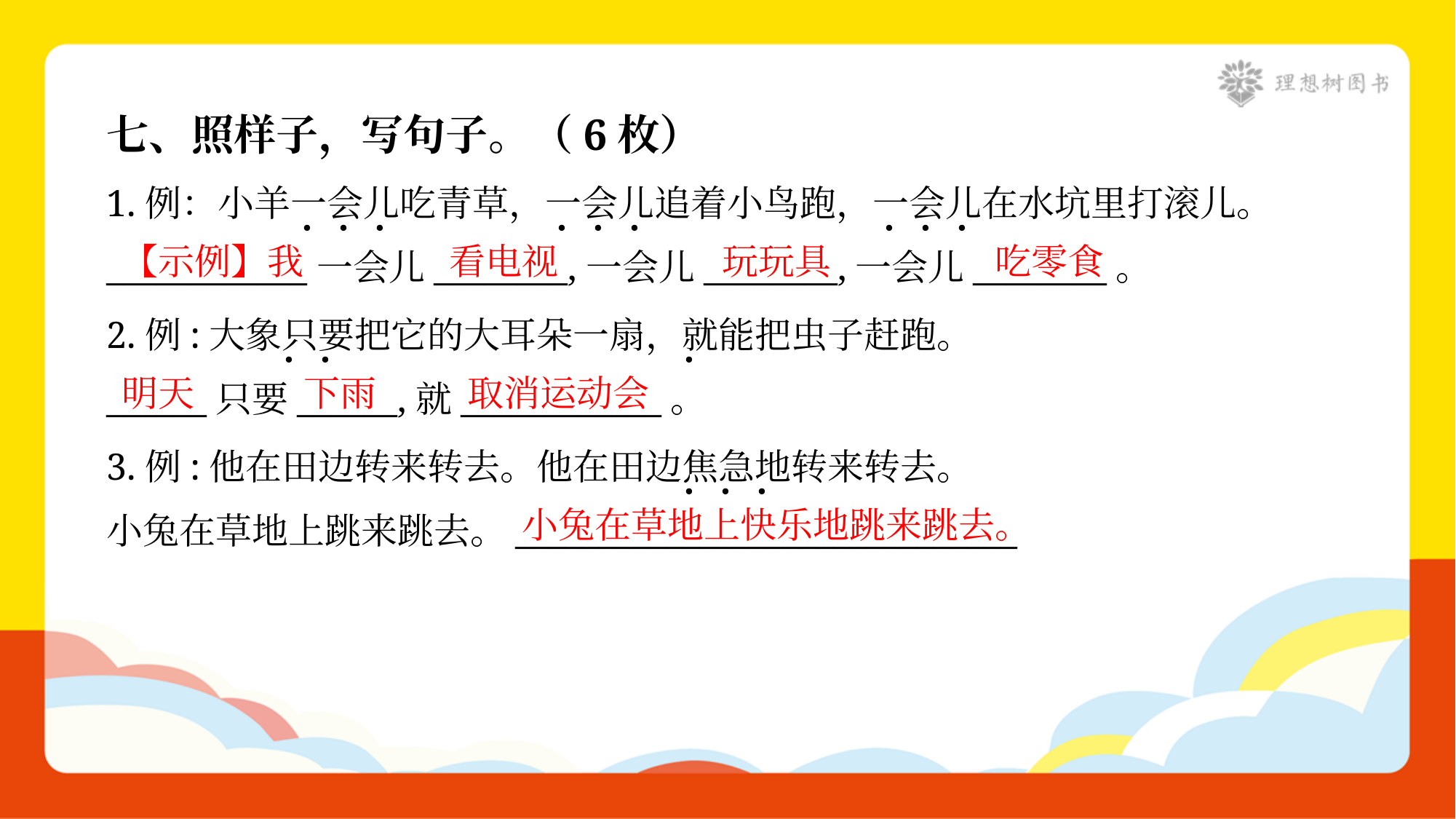

七、照样子，写句子。（6枚）
1.例：小羊一会儿吃青草，一会儿追着小鸟跑，一会儿在水坑里打滚儿。
____________一会儿________,一会儿________,一会儿________。
【示例】我
看电视
玩玩具
吃零食

2.例:大象只要把它的大耳朵一扇，就能把虫子赶跑。
______只要______,就____________。
明天
下雨
取消运动会

3.例:他在田边转来转去。他在田边焦急地转来转去。
小兔在草地上跳来跳去。______________________________
小兔在草地上快乐地跳来跳去。